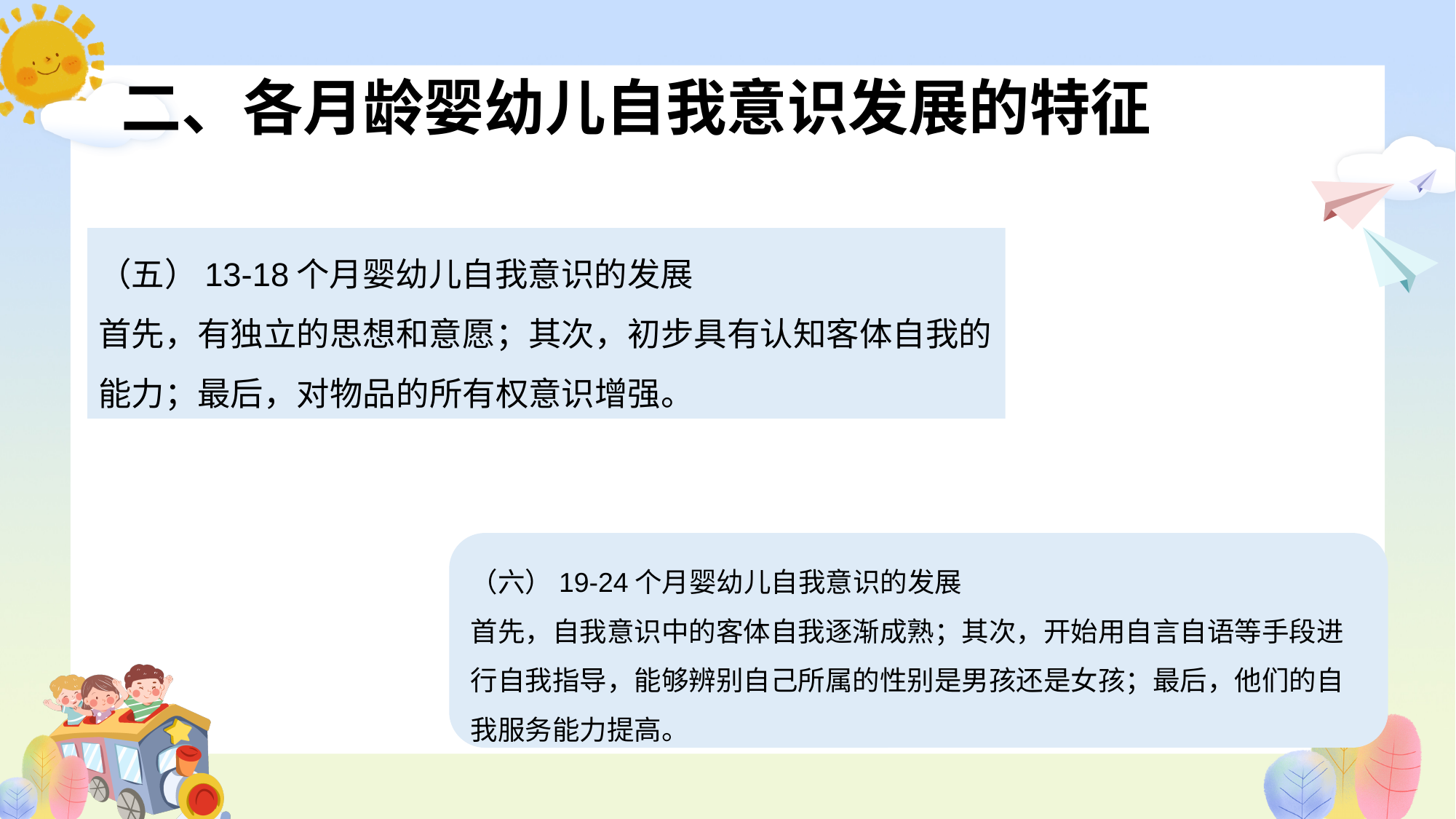

# 二、各月龄婴幼儿自我意识发展的特征
（五）13-18个月婴幼儿自我意识的发展
首先，有独立的思想和意愿；其次，初步具有认知客体自我的能力；最后，对物品的所有权意识增强。
（六）19-24个月婴幼儿自我意识的发展
首先，自我意识中的客体自我逐渐成熟；其次，开始用自言自语等手段进行自我指导，能够辨别自己所属的性别是男孩还是女孩；最后，他们的自我服务能力提高。